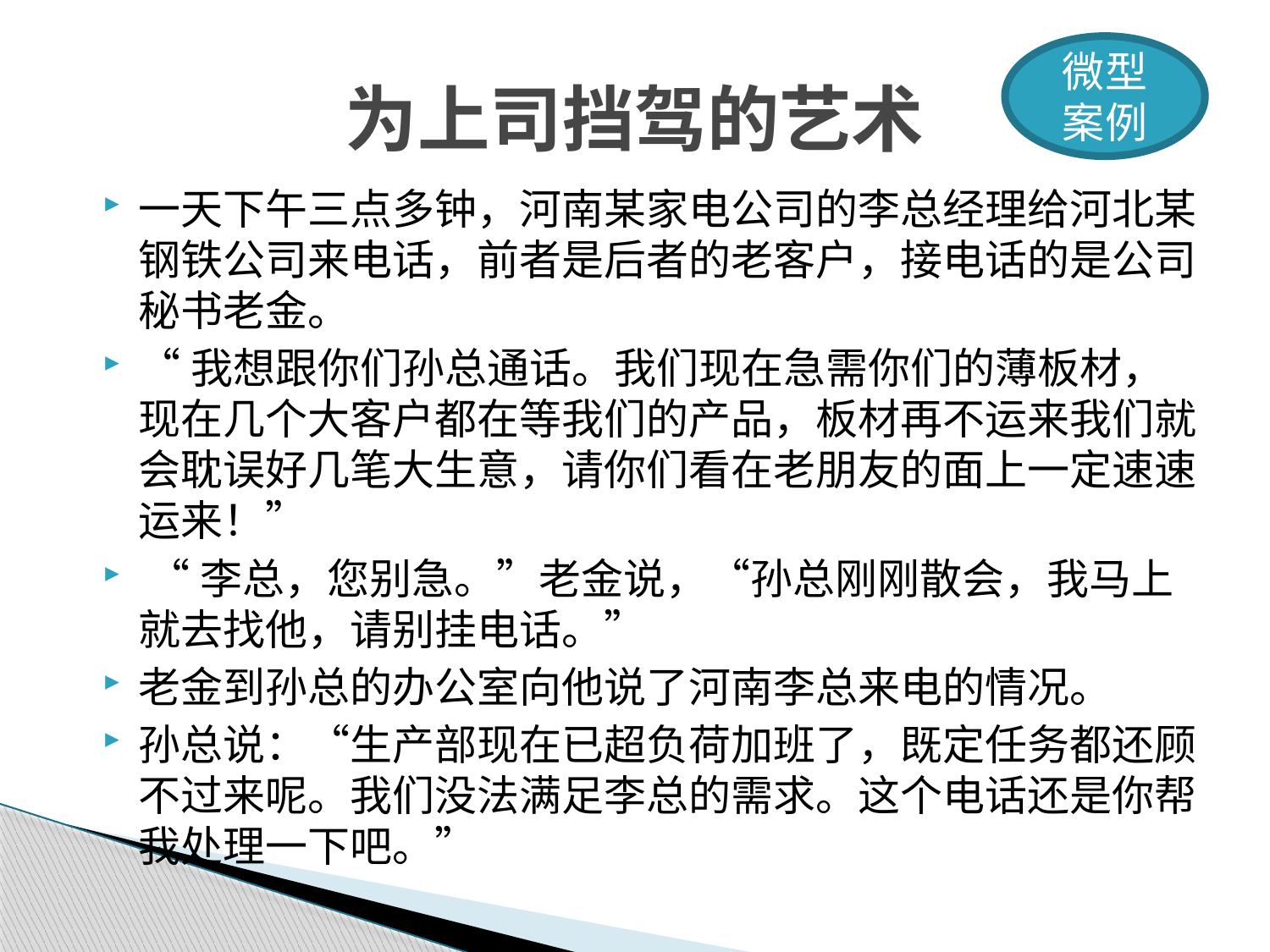

微型案例
# 为上司挡驾的艺术
一天下午三点多钟，河南某家电公司的李总经理给河北某钢铁公司来电话，前者是后者的老客户，接电话的是公司秘书老金。
“我想跟你们孙总通话。我们现在急需你们的薄板材，现在几个大客户都在等我们的产品，板材再不运来我们就会耽误好几笔大生意，请你们看在老朋友的面上一定速速运来！”
 “李总，您别急。”老金说，“孙总刚刚散会，我马上就去找他，请别挂电话。”
老金到孙总的办公室向他说了河南李总来电的情况。
孙总说：“生产部现在已超负荷加班了，既定任务都还顾不过来呢。我们没法满足李总的需求。这个电话还是你帮我处理一下吧。”